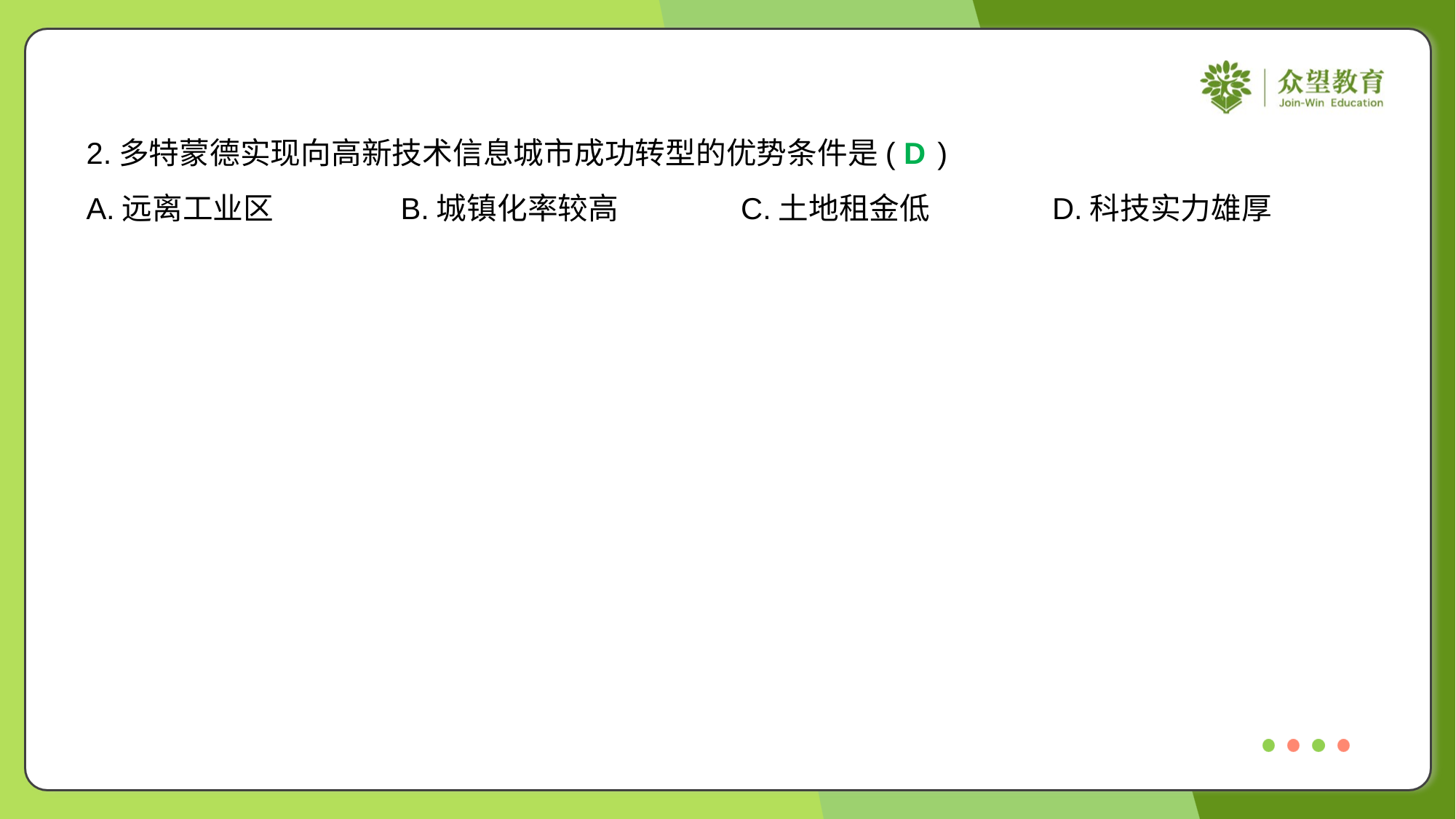

2.多特蒙德实现向高新技术信息城市成功转型的优势条件是(     )
D
A.远离工业区	B.城镇化率较高	C.土地租金低	D.科技实力雄厚